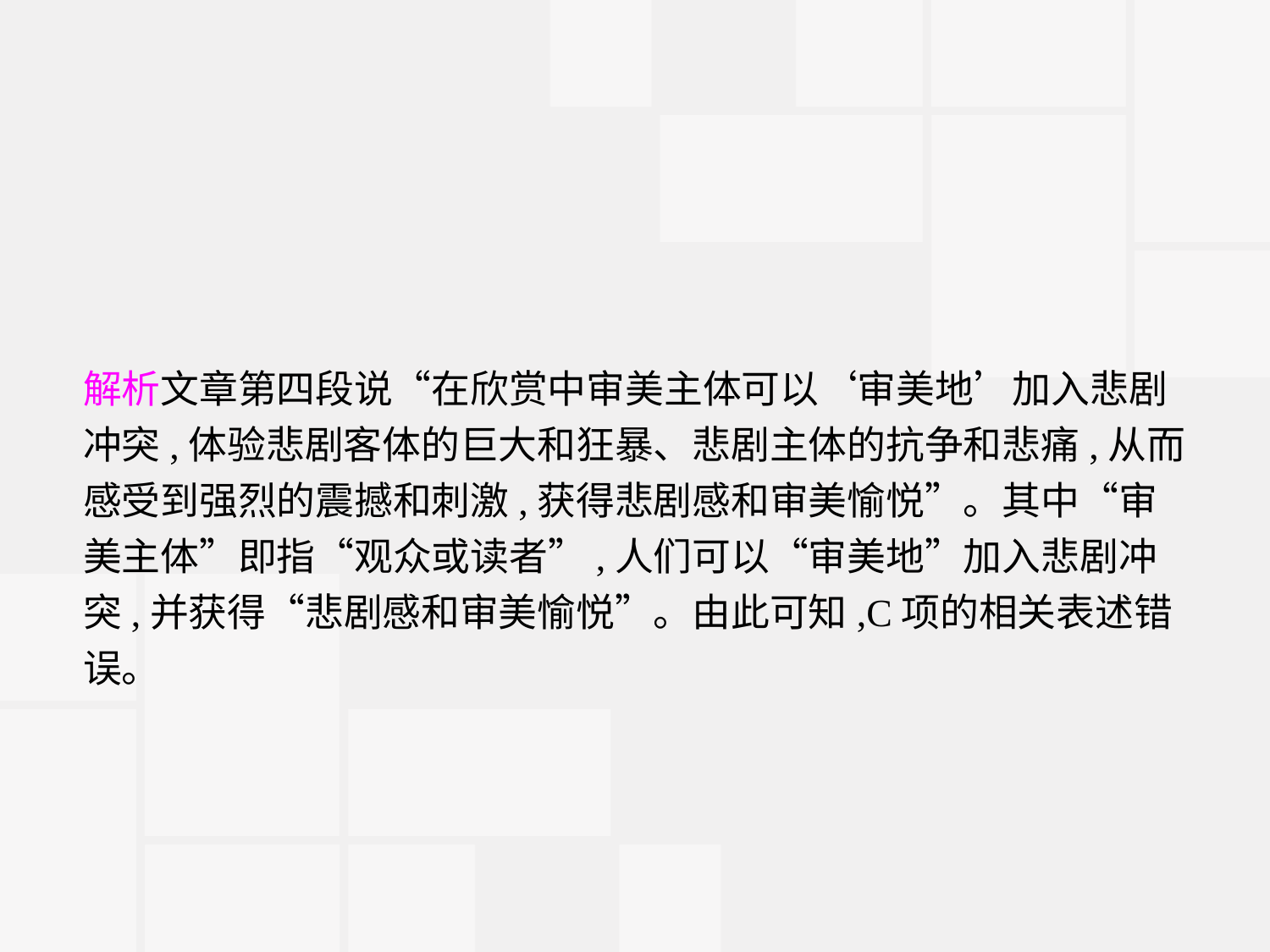

解析文章第四段说“在欣赏中审美主体可以‘审美地’加入悲剧冲突,体验悲剧客体的巨大和狂暴、悲剧主体的抗争和悲痛,从而感受到强烈的震撼和刺激,获得悲剧感和审美愉悦”。其中“审美主体”即指“观众或读者”,人们可以“审美地”加入悲剧冲突,并获得“悲剧感和审美愉悦”。由此可知,C项的相关表述错误。